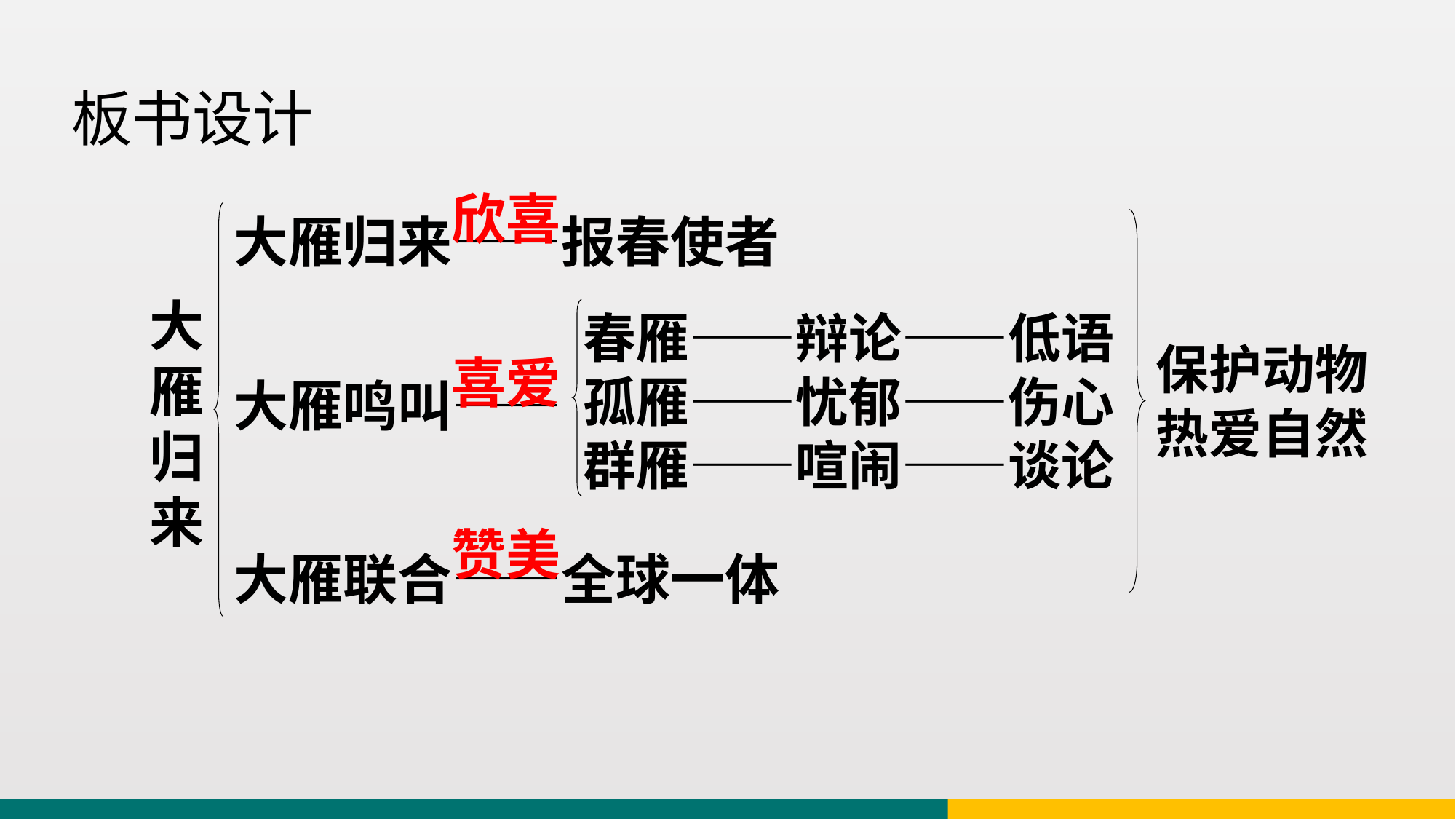

板书设计
欣喜

大雁归来——报春使者

大雁归来

春雁——辩论——低语
孤雁——忧郁——伤心
群雁——喧闹——谈论
保护动物
热爱自然
喜爱
大雁鸣叫——
赞美
大雁联合——全球一体